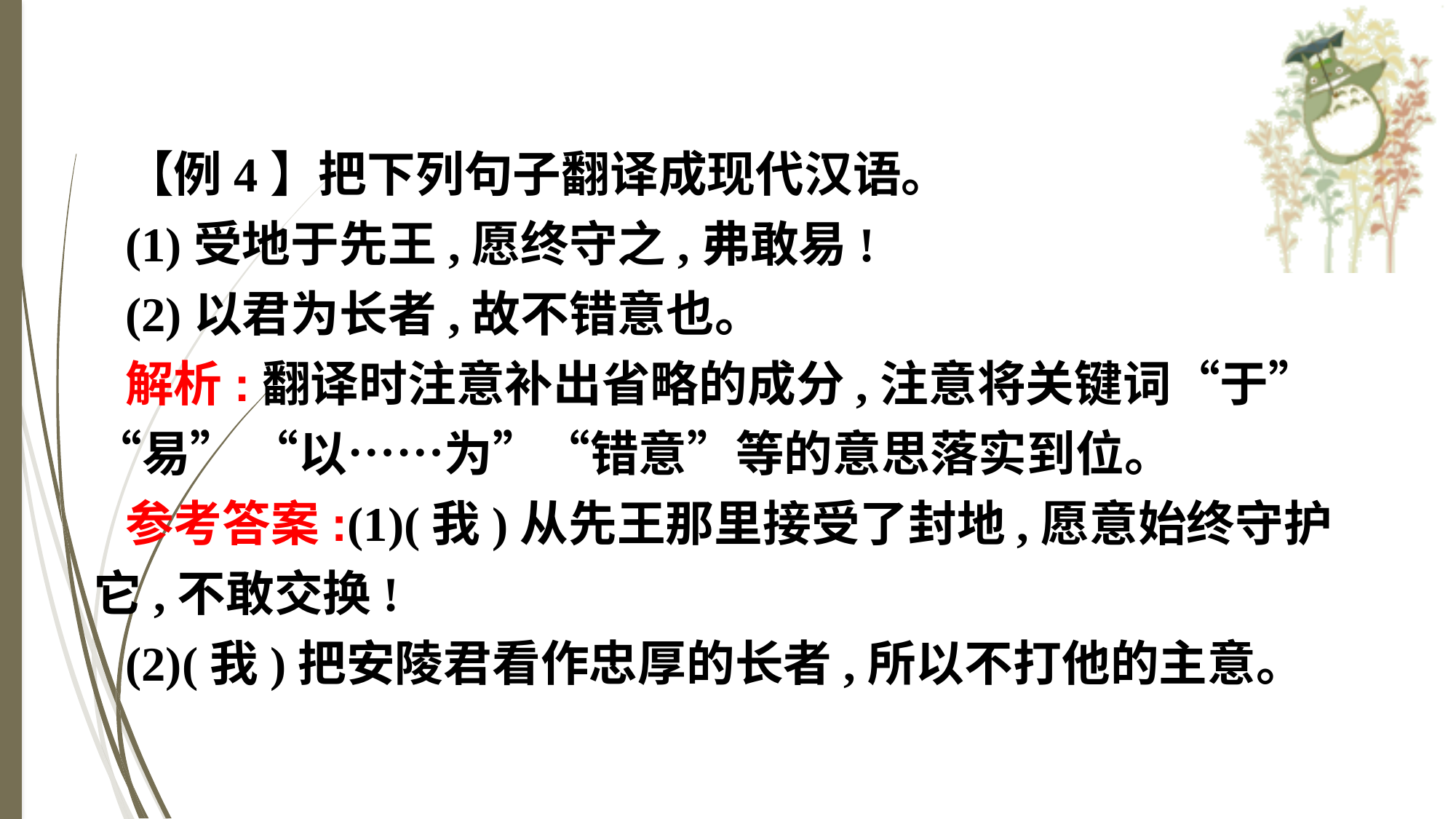

【例4】把下列句子翻译成现代汉语。
(1)受地于先王,愿终守之,弗敢易!
(2)以君为长者,故不错意也。
解析:翻译时注意补出省略的成分,注意将关键词“于”“易” “以……为”“错意”等的意思落实到位。
参考答案:(1)(我)从先王那里接受了封地,愿意始终守护它,不敢交换!
(2)(我)把安陵君看作忠厚的长者,所以不打他的主意。